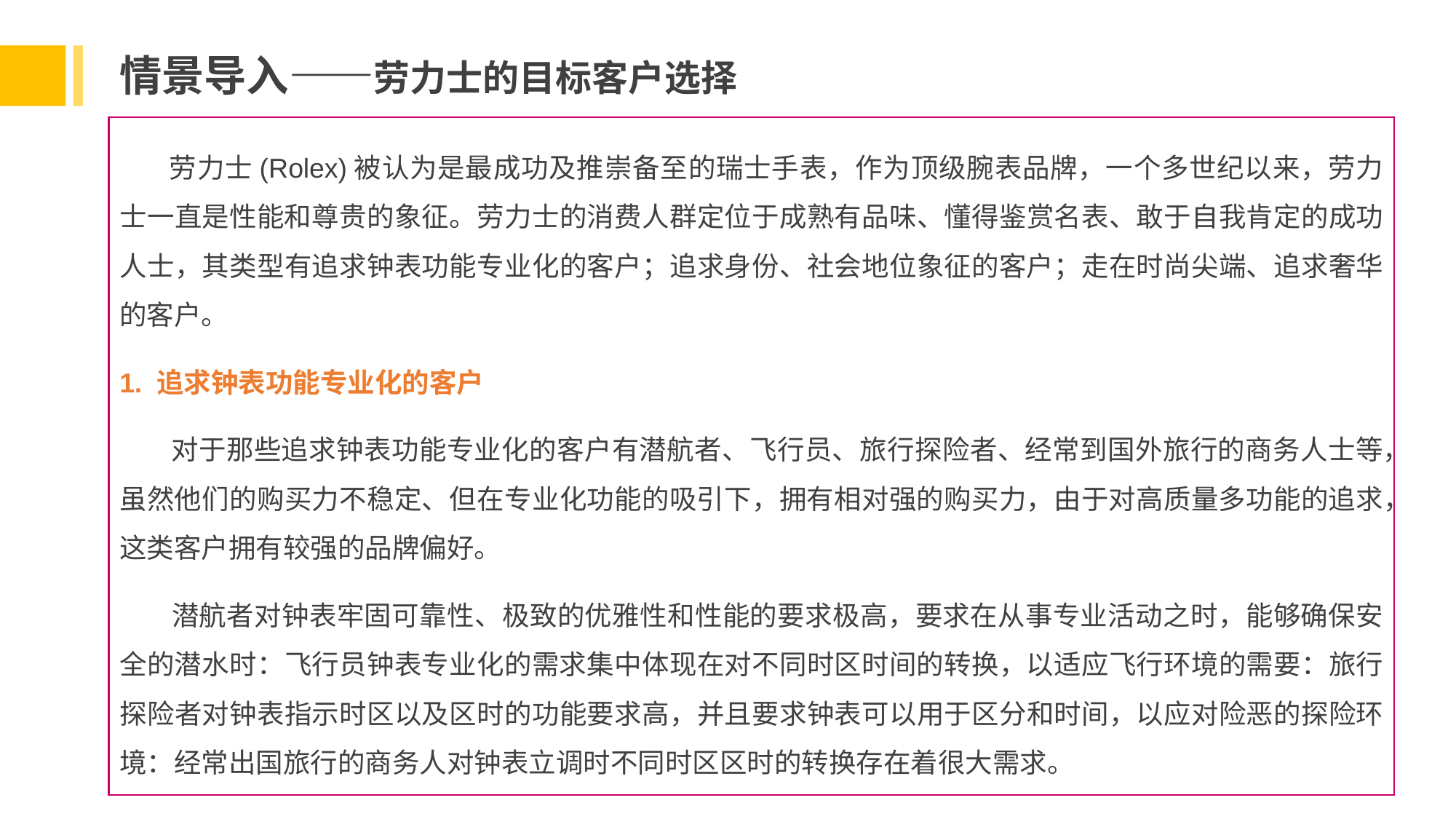

情景导入——劳力士的目标客户选择

       劳力士(Rolex)被认为是最成功及推崇备至的瑞士手表，作为顶级腕表品牌，一个多世纪以来，劳力士一直是性能和尊贵的象征。劳力士的消费人群定位于成熟有品味、懂得鉴赏名表、敢于自我肯定的成功人士，其类型有追求钟表功能专业化的客户；追求身份、社会地位象征的客户；走在时尚尖端、追求奢华的客户。
1. 追求钟表功能专业化的客户
       对于那些追求钟表功能专业化的客户有潜航者、飞行员、旅行探险者、经常到国外旅行的商务人士等，虽然他们的购买力不稳定、但在专业化功能的吸引下，拥有相对强的购买力，由于对高质量多功能的追求，这类客户拥有较强的品牌偏好。
       潜航者对钟表牢固可靠性、极致的优雅性和性能的要求极高，要求在从事专业活动之时，能够确保安全的潜水时：飞行员钟表专业化的需求集中体现在对不同时区时间的转换，以适应飞行环境的需要：旅行探险者对钟表指示时区以及区时的功能要求高，并且要求钟表可以用于区分和时间，以应对险恶的探险环境：经常出国旅行的商务人对钟表立调时不同时区区时的转换存在着很大需求。